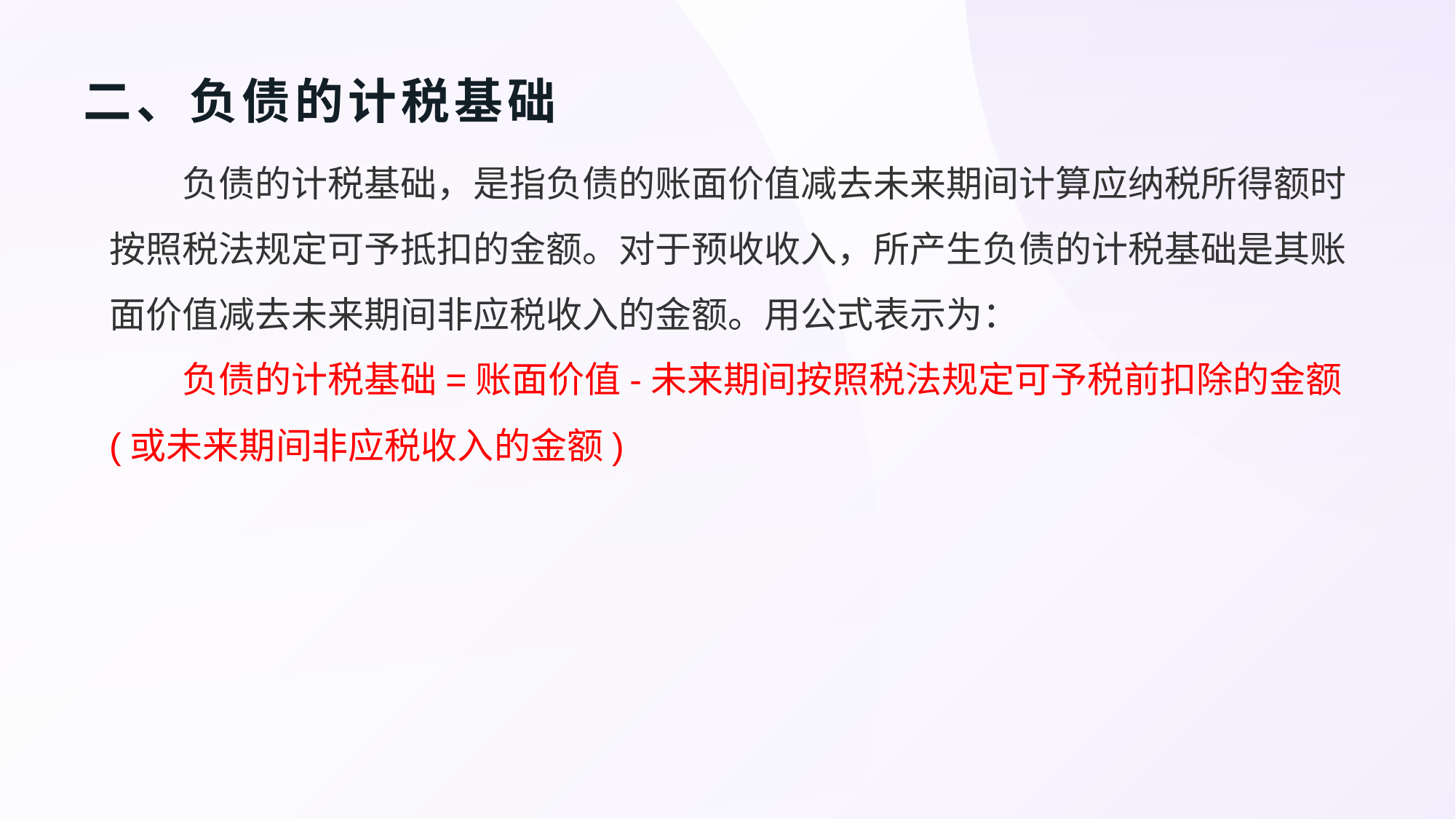

# 二、负债的计税基础
负债的计税基础，是指负债的账面价值减去未来期间计算应纳税所得额时按照税法规定可予抵扣的金额。对于预收收入，所产生负债的计税基础是其账面价值减去未来期间非应税收入的金额。用公式表示为：
负债的计税基础=账面价值-未来期间按照税法规定可予税前扣除的金额(或未来期间非应税收入的金额)